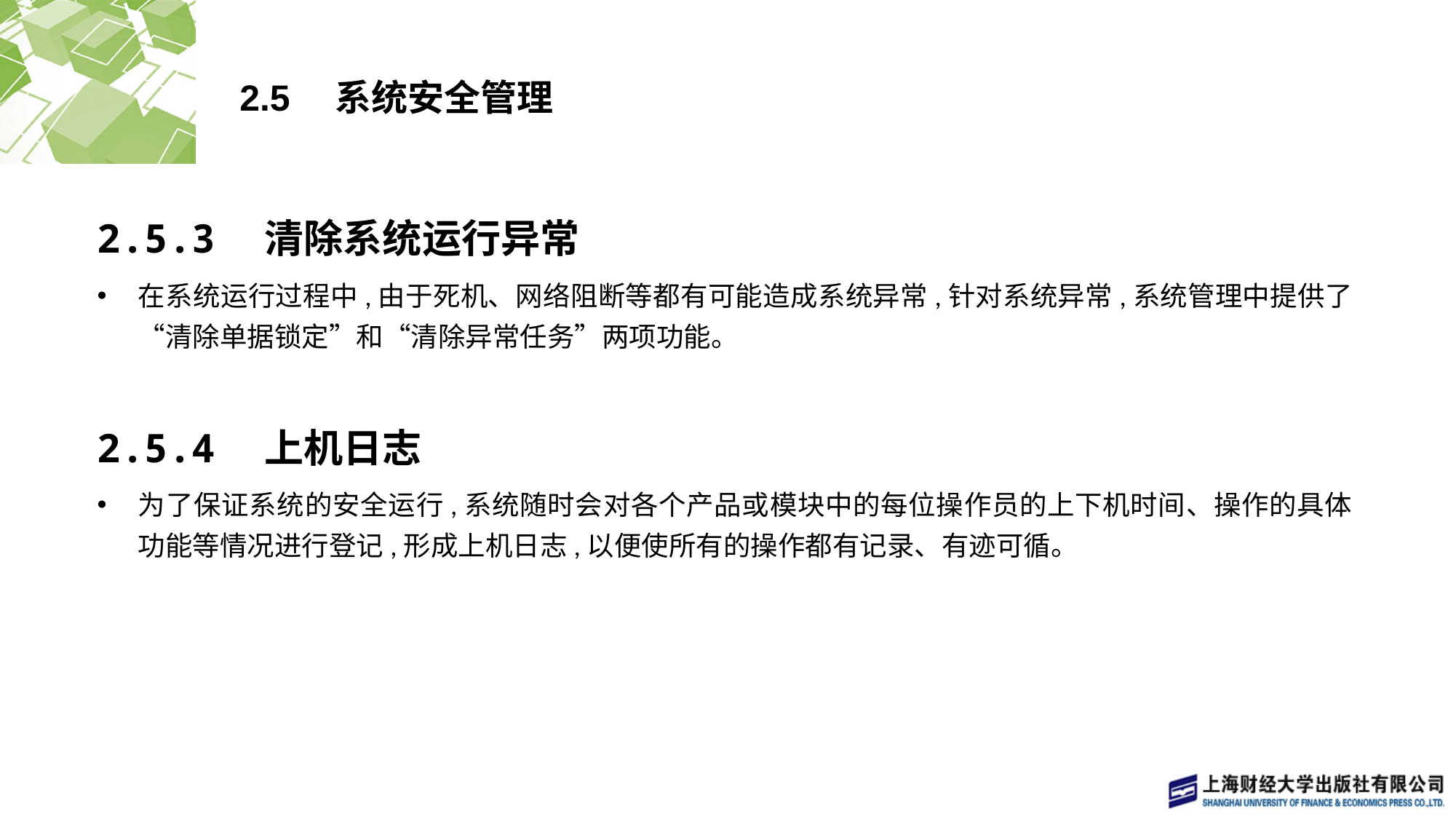

# 2.5　系统安全管理
2.5.3　清除系统运行异常
在系统运行过程中,由于死机、网络阻断等都有可能造成系统异常,针对系统异常,系统管理中提供了“清除单据锁定”和“清除异常任务”两项功能。

2.5.4　上机日志
为了保证系统的安全运行,系统随时会对各个产品或模块中的每位操作员的上下机时间、操作的具体功能等情况进行登记,形成上机日志,以便使所有的操作都有记录、有迹可循。